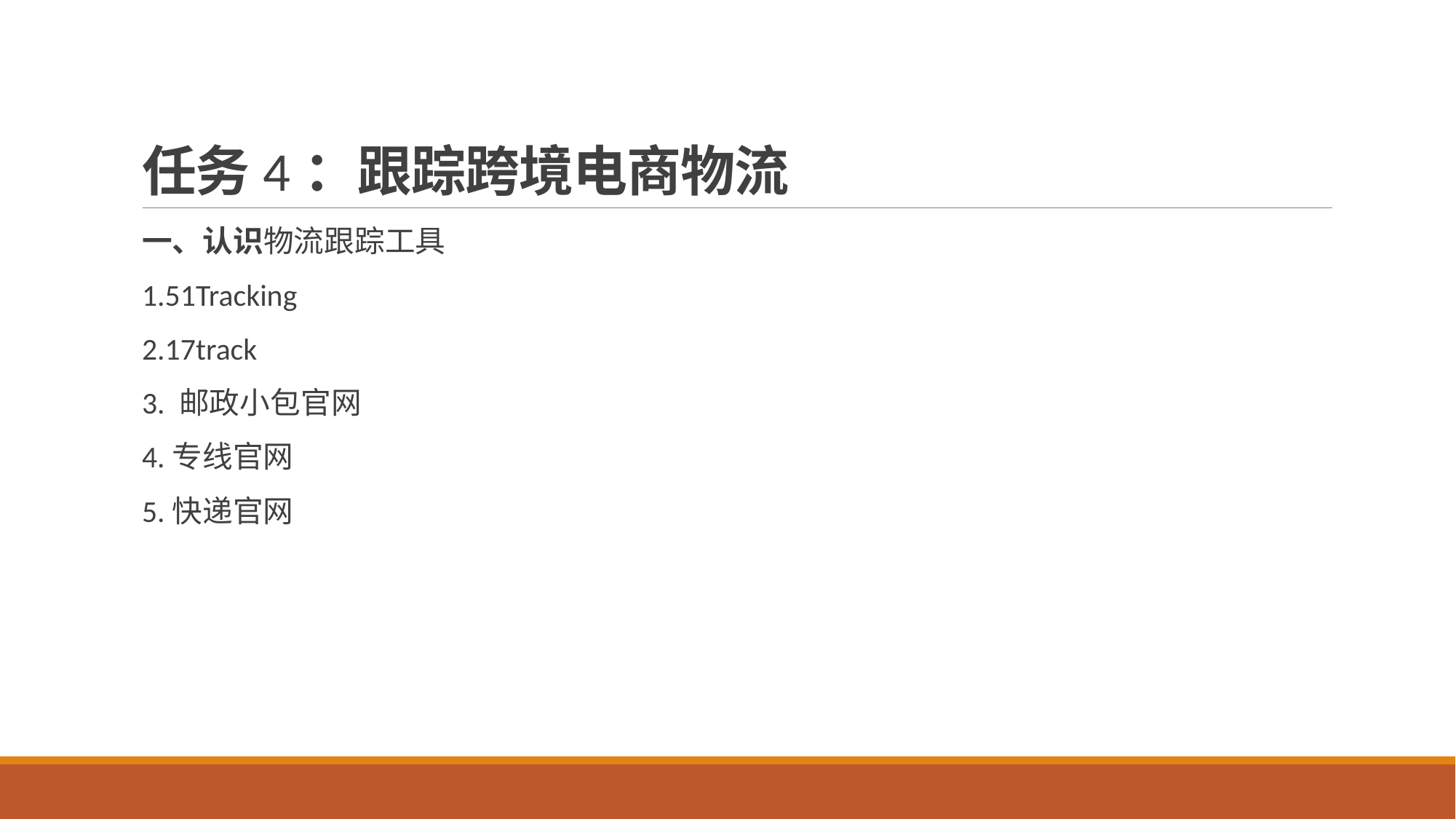

# 任务4：跟踪跨境电商物流
一、认识物流跟踪工具
1.51Tracking
2.17track
3. 邮政小包官网
4.专线官网
5.快递官网